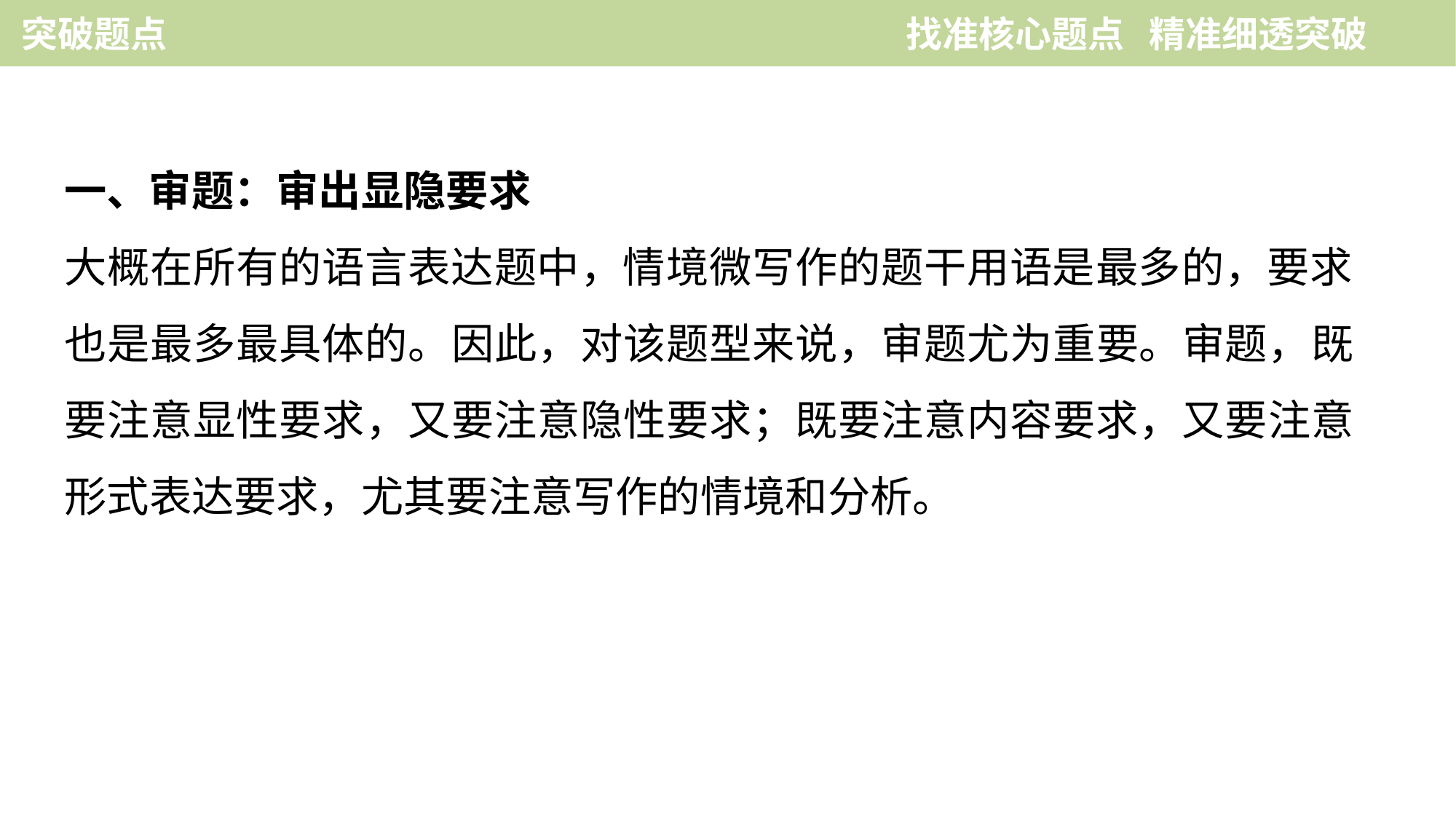

突破题点　　　　　　　　　　　　　　                            找准核心题点   精准细透突破
一、审题：审出显隐要求
大概在所有的语言表达题中，情境微写作的题干用语是最多的，要求也是最多最具体的。因此，对该题型来说，审题尤为重要。审题，既要注意显性要求，又要注意隐性要求；既要注意内容要求，又要注意形式表达要求，尤其要注意写作的情境和分析。